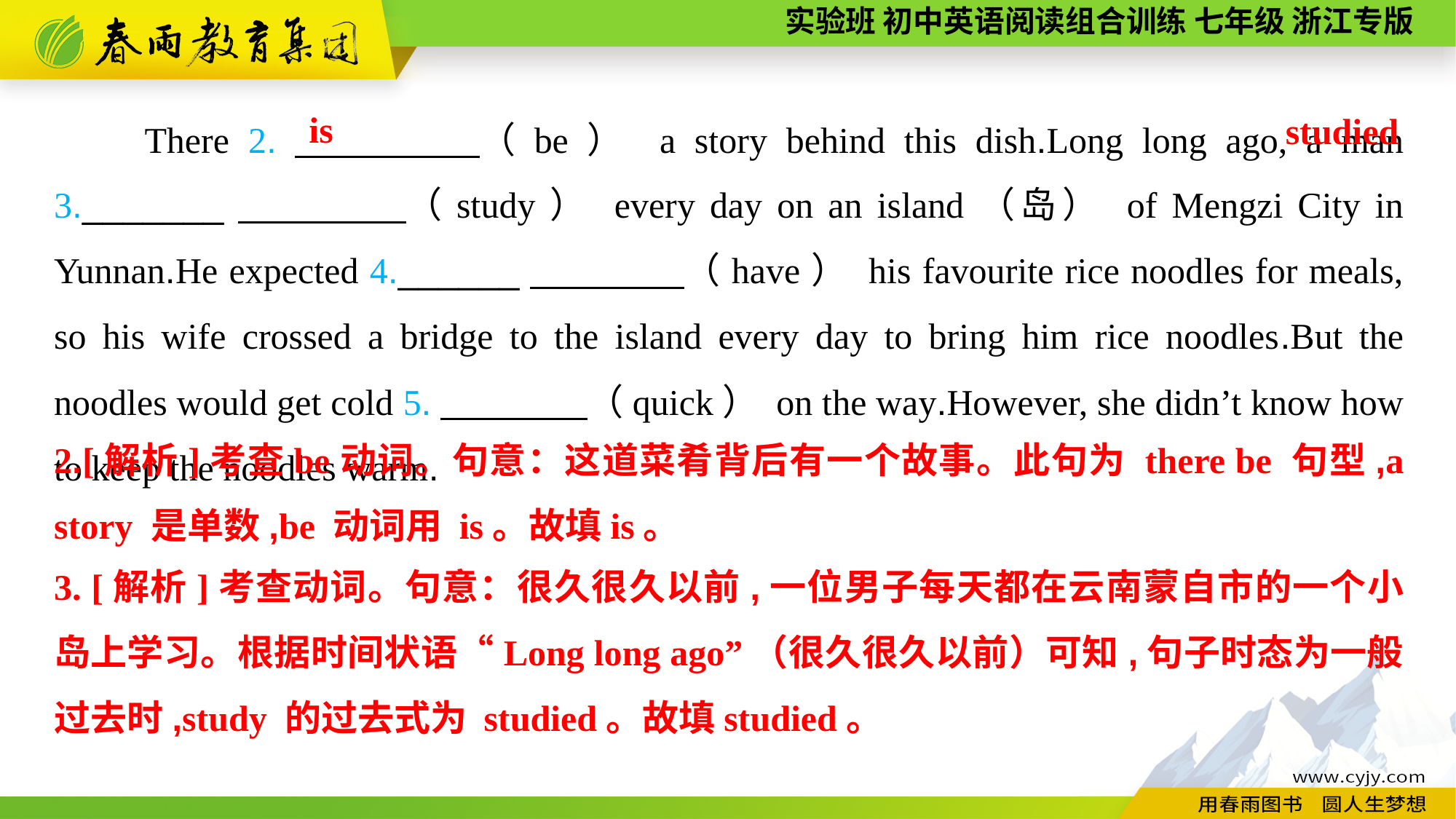

There 2.　　　　（be） a story behind this dish.Long long ago, a man 3._______　　　　（study） every day on an island（岛） of Mengzi City in Yunnan.He expected 4.______　　　　（have） his favourite rice noodles for meals, so his wife crossed a bridge to the island every day to bring him rice noodles.But the noodles would get cold 5.　　　　（quick） on the way.However, she didn’t know how to keep the noodles warm.
is
studied
2.[解析]考查be动词。句意：这道菜肴背后有一个故事。此句为 there be 句型,a story 是单数,be 动词用 is。故填is。
3. [解析]考查动词。句意：很久很久以前,一位男子每天都在云南蒙自市的一个小岛上学习。根据时间状语“Long long ago”（很久很久以前）可知,句子时态为一般过去时,study 的过去式为 studied。故填studied。